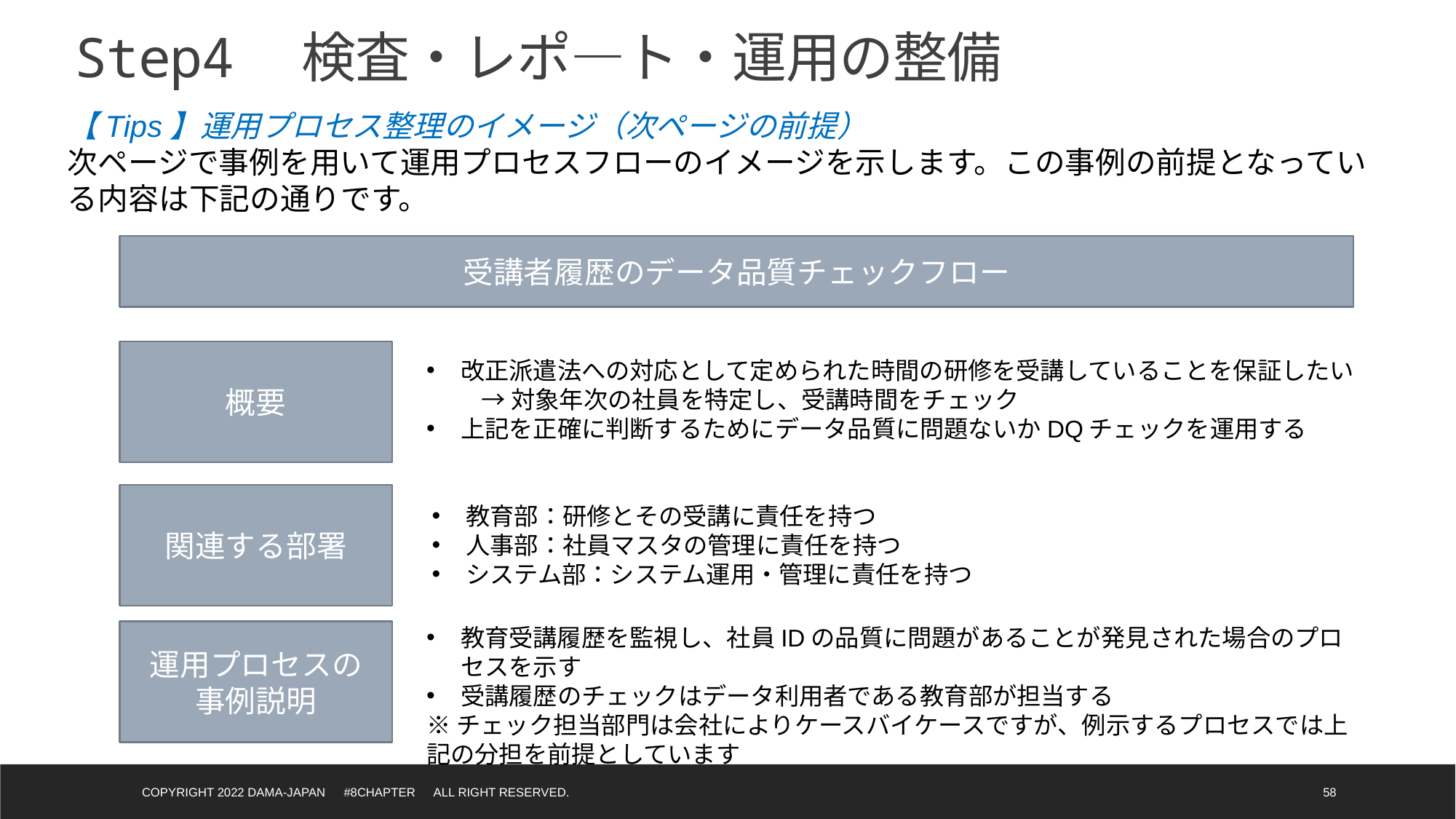

Step4　検査・レポ―ト・運用の整備
【Tips】運用プロセス整理のイメージ（次ページの前提）
次ページで事例を用いて運用プロセスフローのイメージを示します。この事例の前提となっている内容は下記の通りです。

受講者履歴のデータ品質チェックフロー
概要
改正派遣法への対応として定められた時間の研修を受講していることを保証したい
→対象年次の社員を特定し、受講時間をチェック
上記を正確に判断するためにデータ品質に問題ないかDQチェックを運用する
関連する部署
教育部：研修とその受講に責任を持つ
人事部：社員マスタの管理に責任を持つ
システム部：システム運用・管理に責任を持つ
教育受講履歴を監視し、社員IDの品質に問題があることが発見された場合のプロセスを示す
受講履歴のチェックはデータ利用者である教育部が担当する
※チェック担当部門は会社によりケースバイケースですが、例示するプロセスでは上記の分担を前提としています
運用プロセスの
事例説明
Copyright 2022 DAMA-JAPAN　#8chapter　All right reserved.
58